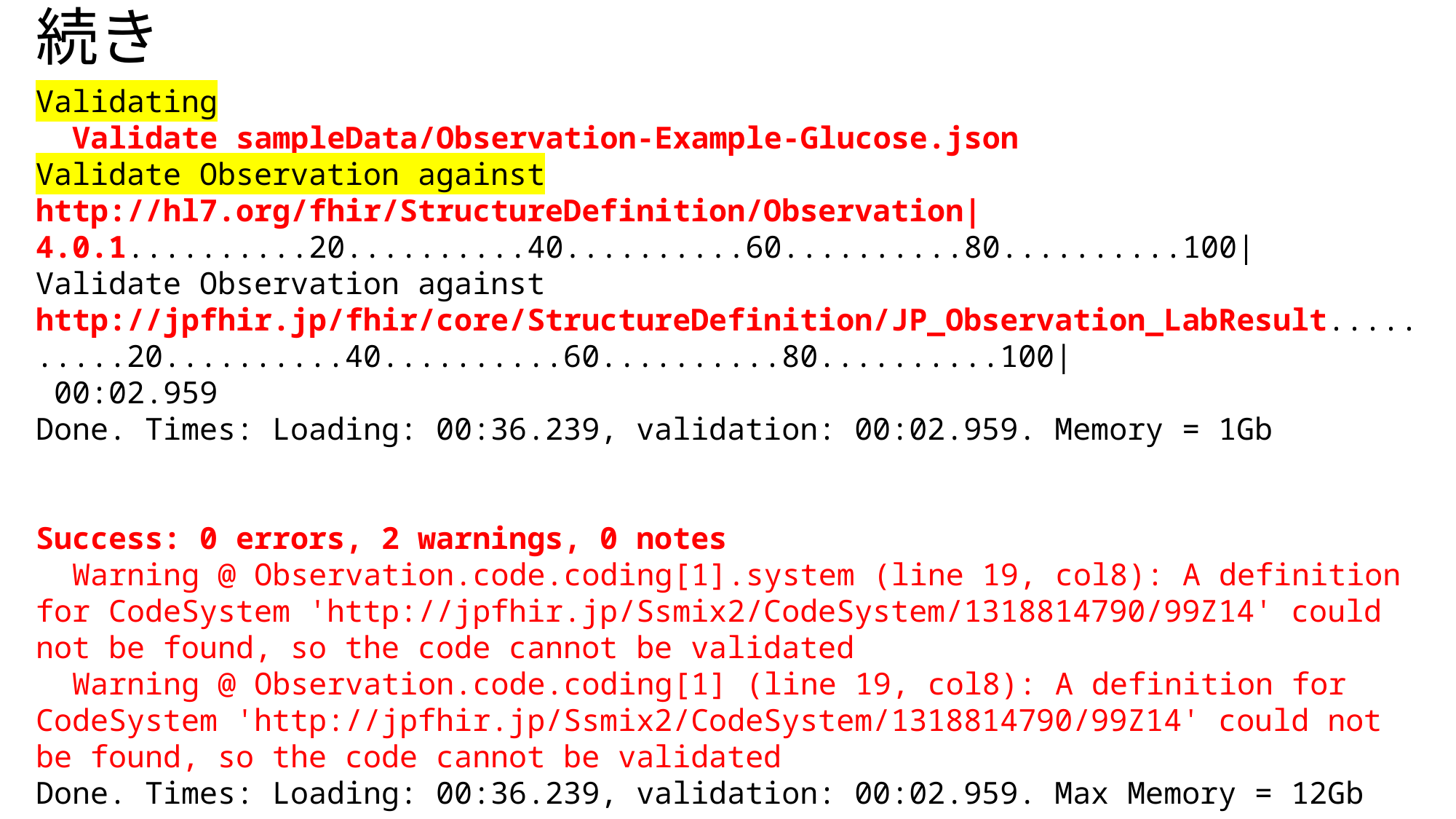

# 続き
Validating
  Validate sampleData/Observation-Example-Glucose.json
Validate Observation against http://hl7.org/fhir/StructureDefinition/Observation|4.0.1..........20..........40..........60..........80..........100|
Validate Observation against http://jpfhir.jp/fhir/core/StructureDefinition/JP_Observation_LabResult..........20..........40..........60..........80..........100|
 00:02.959
Done. Times: Loading: 00:36.239, validation: 00:02.959. Memory = 1Gb

Success: 0 errors, 2 warnings, 0 notes
  Warning @ Observation.code.coding[1].system (line 19, col8): A definition for CodeSystem 'http://jpfhir.jp/Ssmix2/CodeSystem/1318814790/99Z14' could not be found, so the code cannot be validated
  Warning @ Observation.code.coding[1] (line 19, col8): A definition for CodeSystem 'http://jpfhir.jp/Ssmix2/CodeSystem/1318814790/99Z14' could not be found, so the code cannot be validated
Done. Times: Loading: 00:36.239, validation: 00:02.959. Max Memory = 12Gb